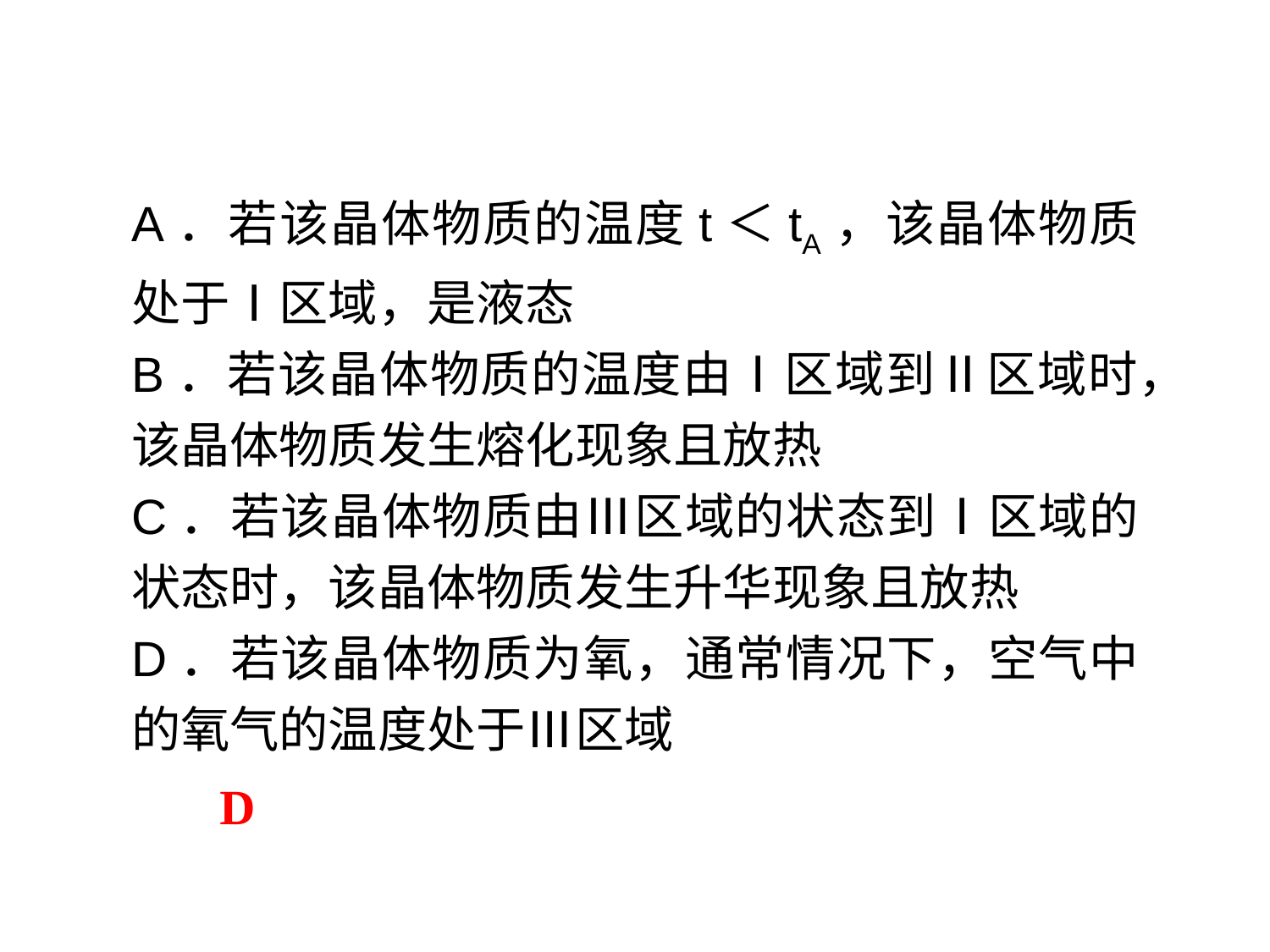

A．若该晶体物质的温度t＜tA，该晶体物质处于Ⅰ区域，是液态
B．若该晶体物质的温度由Ⅰ区域到Ⅱ区域时，该晶体物质发生熔化现象且放热
C．若该晶体物质由Ⅲ区域的状态到Ⅰ区域的状态时，该晶体物质发生升华现象且放热
D．若该晶体物质为氧，通常情况下，空气中的氧气的温度处于Ⅲ区域
D